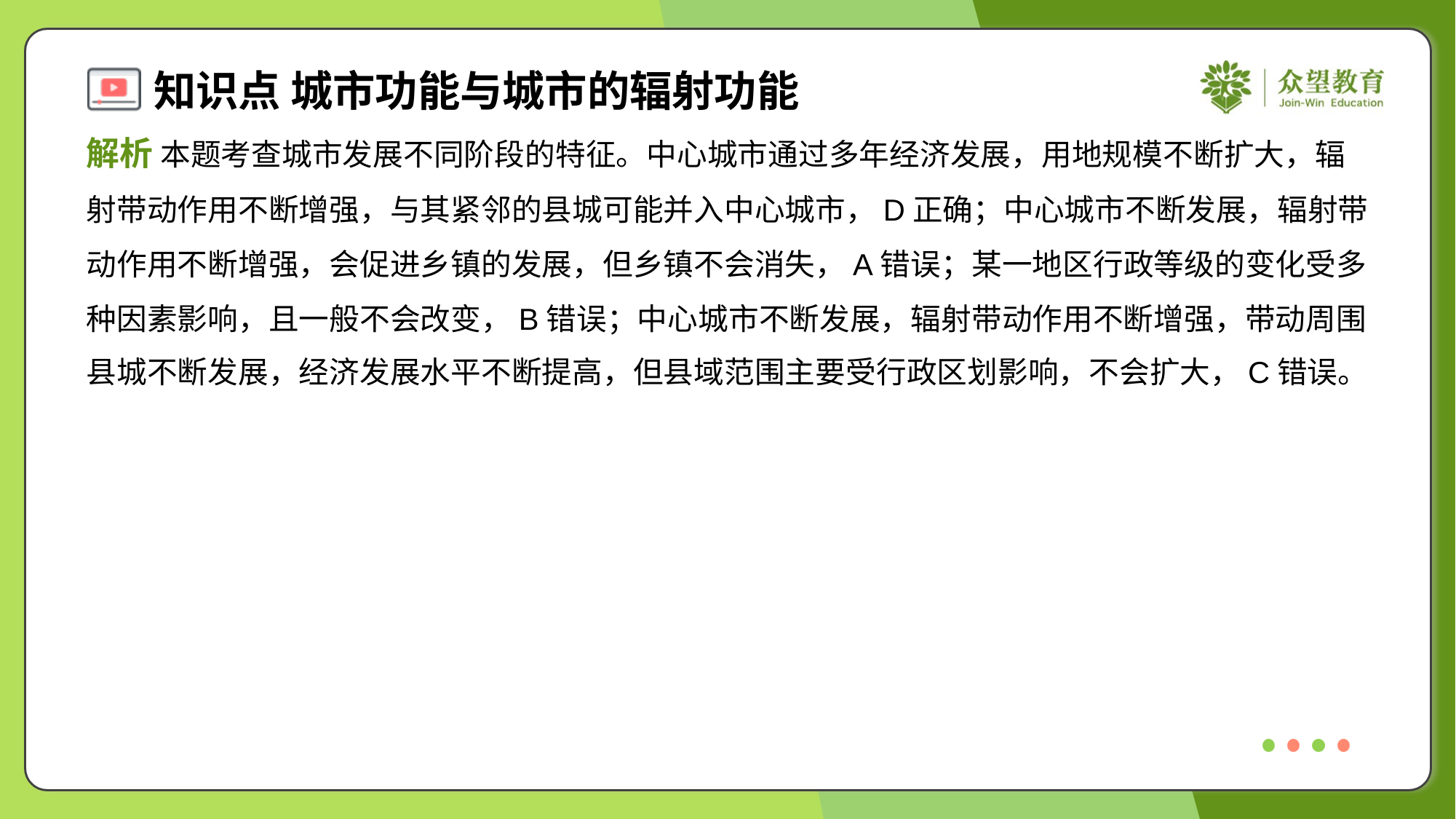

解析 本题考查城市发展不同阶段的特征。中心城市通过多年经济发展，用地规模不断扩大，辐
射带动作用不断增强，与其紧邻的县城可能并入中心城市，D正确；中心城市不断发展，辐射带
动作用不断增强，会促进乡镇的发展，但乡镇不会消失，A错误；某一地区行政等级的变化受多
种因素影响，且一般不会改变，B错误；中心城市不断发展，辐射带动作用不断增强，带动周围
县城不断发展，经济发展水平不断提高，但县域范围主要受行政区划影响，不会扩大，C错误。